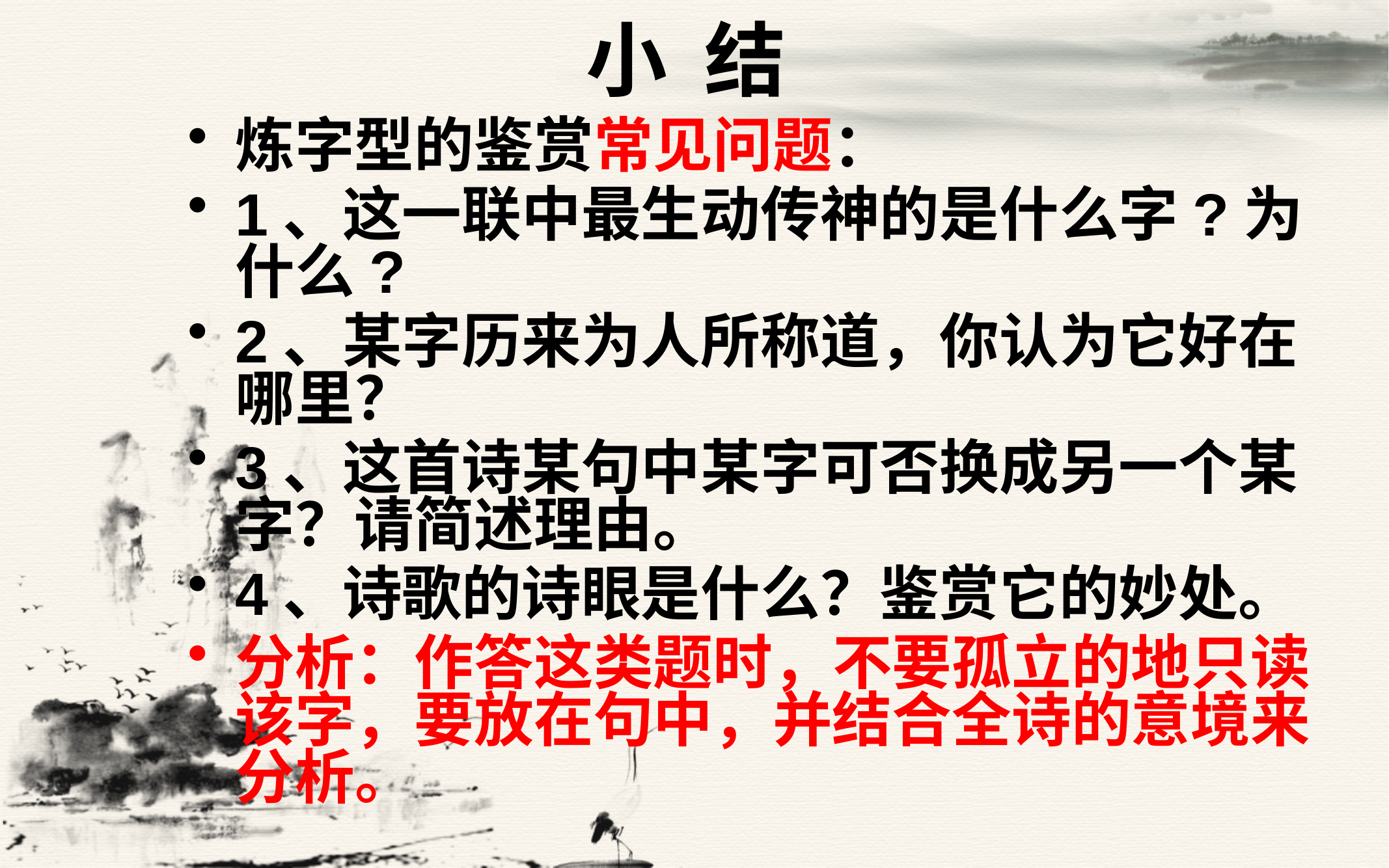

# 小  结
炼字型的鉴赏常见问题：
1、这一联中最生动传神的是什么字?为什么?
2、某字历来为人所称道，你认为它好在哪里？
3、这首诗某句中某字可否换成另一个某字？请简述理由。
4、诗歌的诗眼是什么？鉴赏它的妙处。
分析：作答这类题时，不要孤立的地只读该字，要放在句中，并结合全诗的意境来分析。